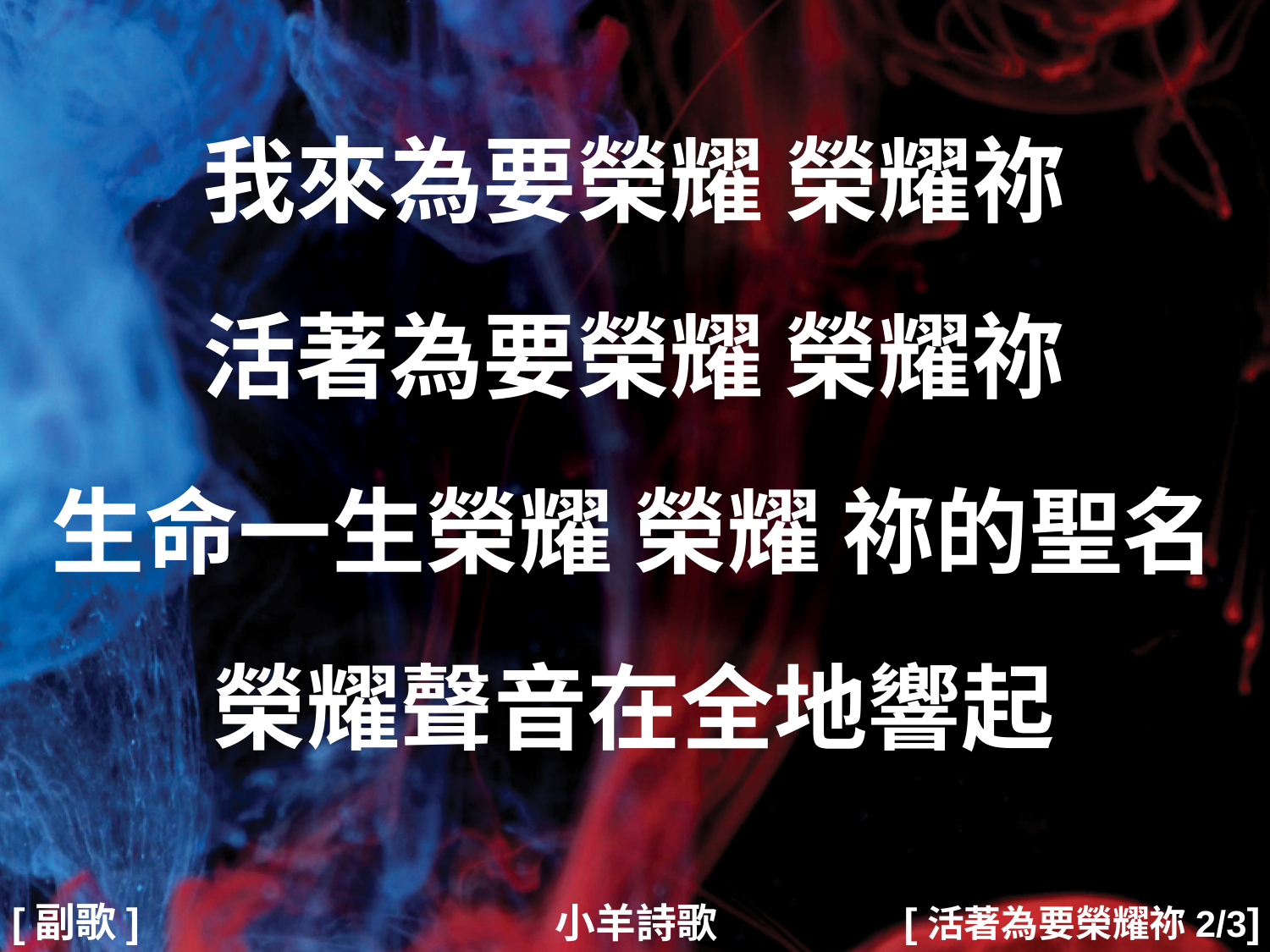

我來為要榮耀 榮耀祢

活著為要榮耀 榮耀祢

生命一生榮耀 榮耀 祢的聖名

榮耀聲音在全地響起

#

[副歌]
[活著為要榮耀祢2/3]
小羊詩歌